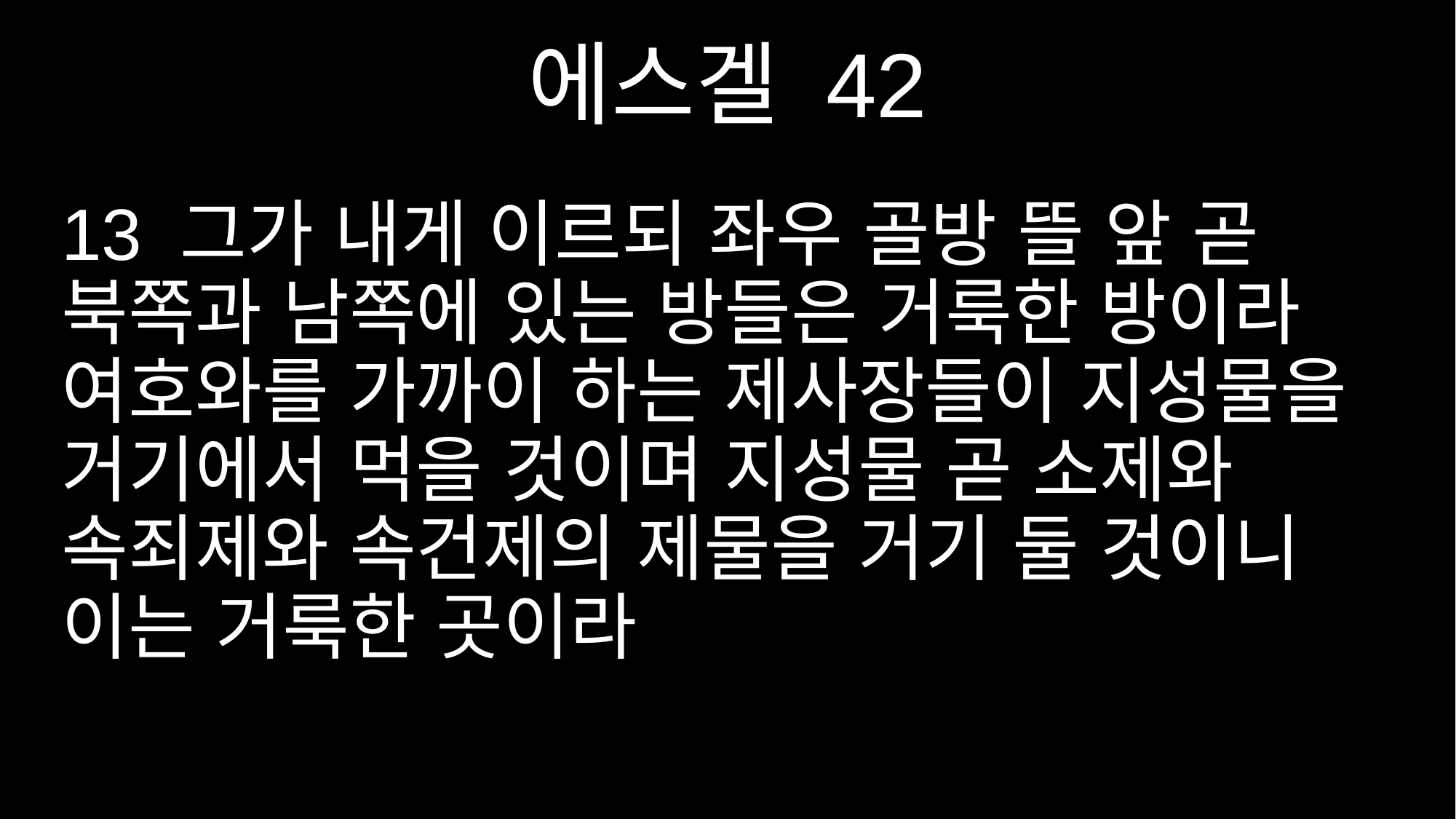

에스겔 42
13 그가 내게 이르되 좌우 골방 뜰 앞 곧 북쪽과 남쪽에 있는 방들은 거룩한 방이라 여호와를 가까이 하는 제사장들이 지성물을 거기에서 먹을 것이며 지성물 곧 소제와 속죄제와 속건제의 제물을 거기 둘 것이니 이는 거룩한 곳이라